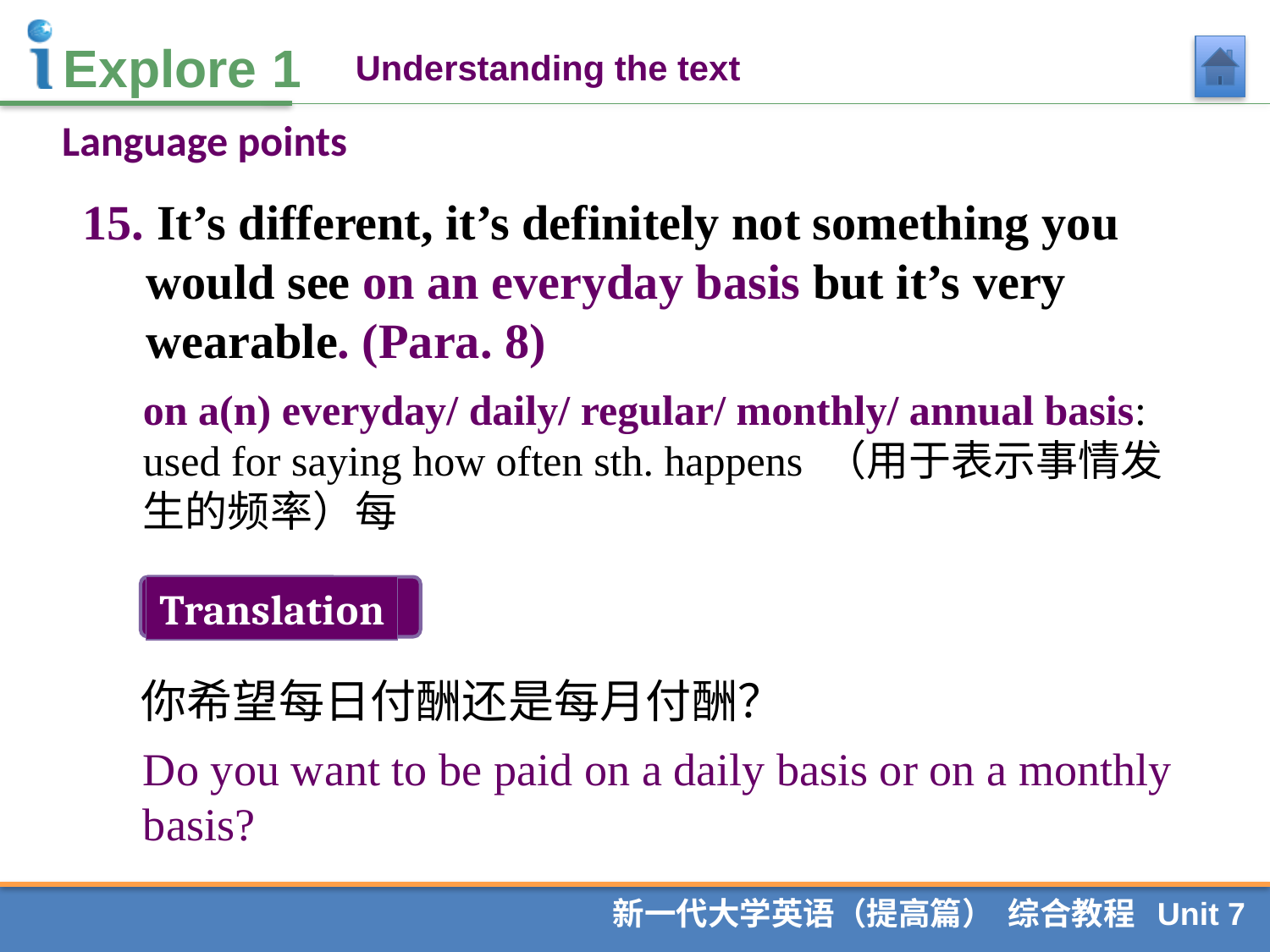

Understanding the text
Language points
15. It’s different, it’s definitely not something you would see on an everyday basis but it’s very wearable. (Para. 8)
on a(n) everyday/ daily/ regular/ monthly/ annual basis: used for saying how often sth. happens （用于表示事情发生的频率）每

Translation
你希望每日付酬还是每月付酬？
Do you want to be paid on a daily basis or on a monthly basis?